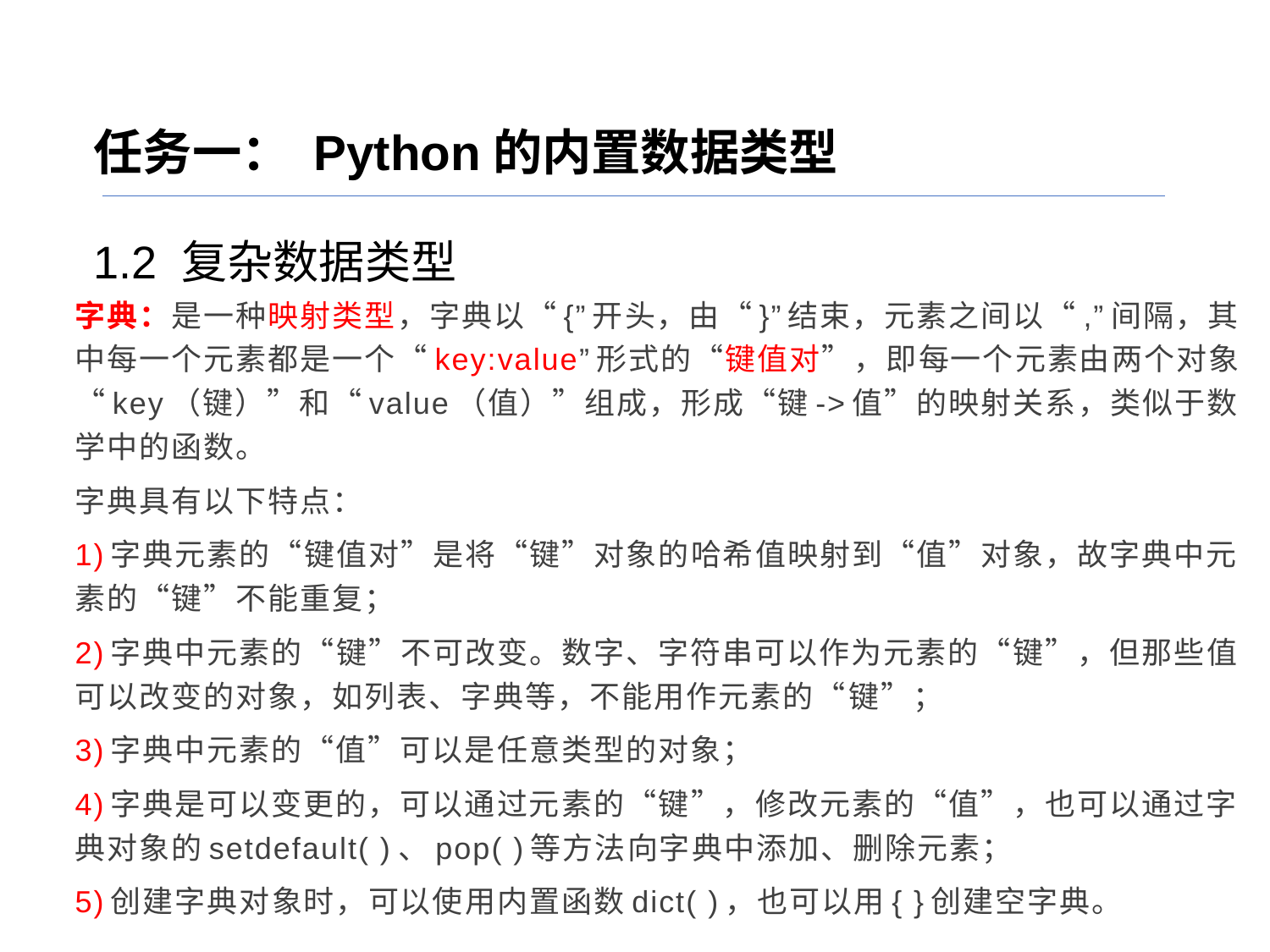

任务一： Python的内置数据类型
1.2 复杂数据类型
字典：是一种映射类型，字典以“{”开头，由“}”结束，元素之间以“,”间隔，其中每一个元素都是一个“key:value”形式的“键值对”，即每一个元素由两个对象“key（键）”和“value（值）”组成，形成“键->值”的映射关系，类似于数学中的函数。
字典具有以下特点：
1)字典元素的“键值对”是将“键”对象的哈希值映射到“值”对象，故字典中元素的“键”不能重复；
2)字典中元素的“键”不可改变。数字、字符串可以作为元素的“键”，但那些值可以改变的对象，如列表、字典等，不能用作元素的“键”；
3)字典中元素的“值”可以是任意类型的对象；
4)字典是可以变更的，可以通过元素的“键”，修改元素的“值”，也可以通过字典对象的setdefault( )、pop( )等方法向字典中添加、删除元素；
5)创建字典对象时，可以使用内置函数dict( )，也可以用{ }创建空字典。